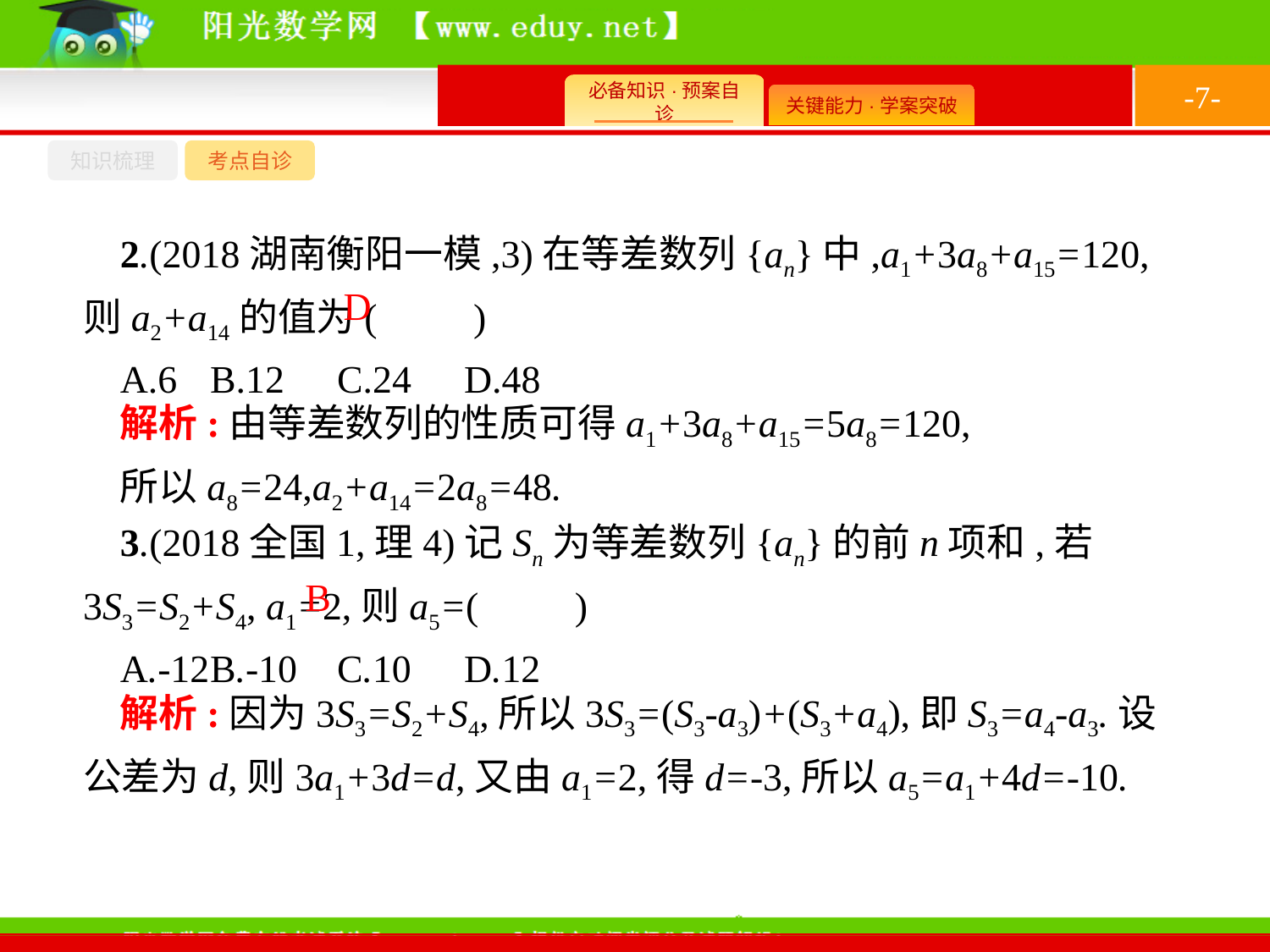

-7-
知识梳理
考点自诊
2.(2018湖南衡阳一模,3)在等差数列{an}中,a1+3a8+a15=120,则a2+a14的值为(　　)
A.6	B.12	C.24	D.48
D
解析:由等差数列的性质可得a1+3a8+a15=5a8=120,
所以a8=24,a2+a14=2a8=48.
3.(2018全国1,理4)记Sn为等差数列{an}的前n项和,若3S3=S2+S4, a1=2,则a5=(　　)
A.-12	B.-10	C.10	D.12
B
解析:因为3S3=S2+S4,所以3S3=(S3-a3)+(S3+a4),即S3=a4-a3.设公差为d,则3a1+3d=d,又由a1=2,得d=-3,所以a5=a1+4d=-10.